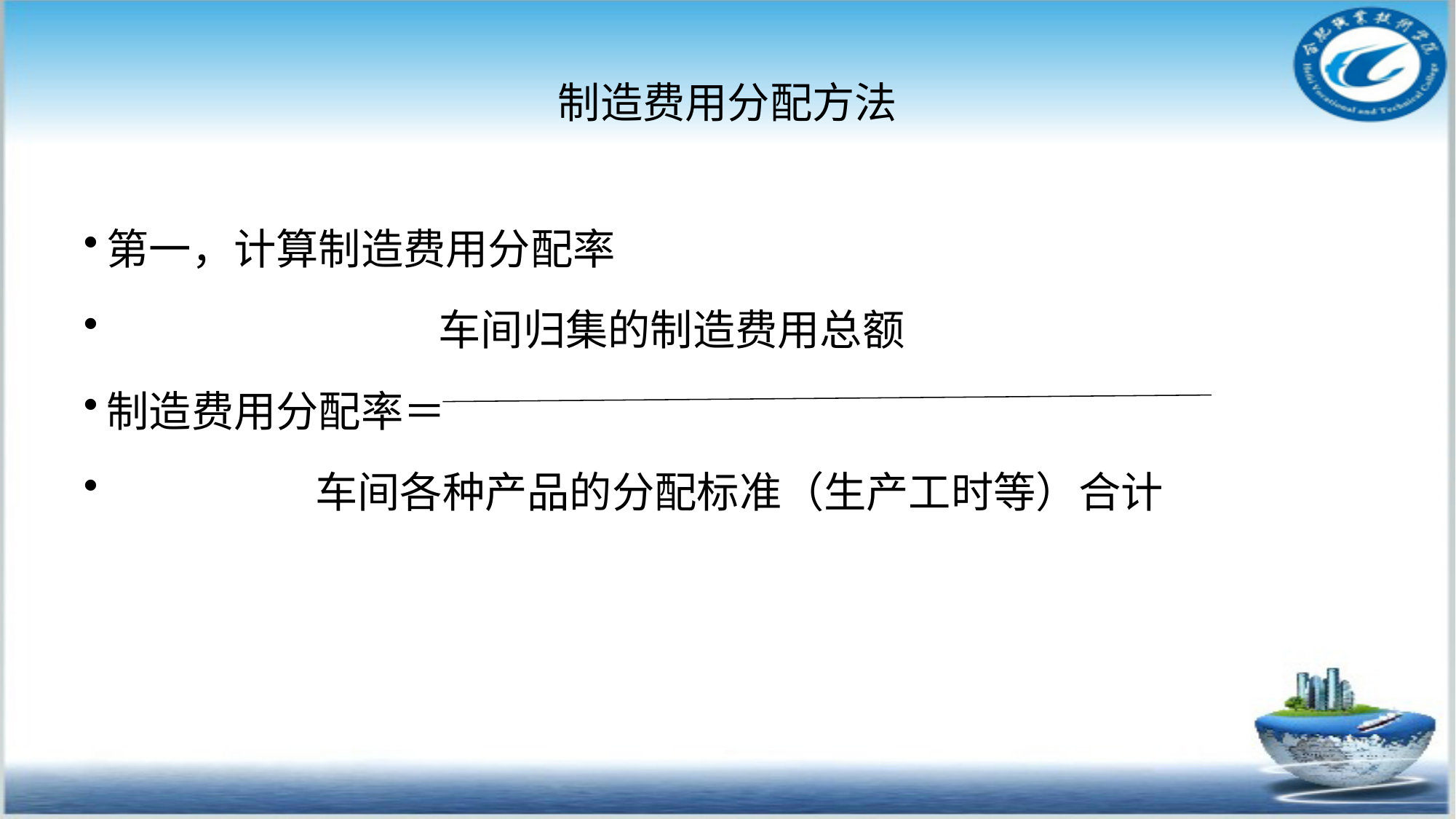

# 制造费用分配方法
第一，计算制造费用分配率
                                  车间归集的制造费用总额
制造费用分配率＝
                     车间各种产品的分配标准（生产工时等）合计